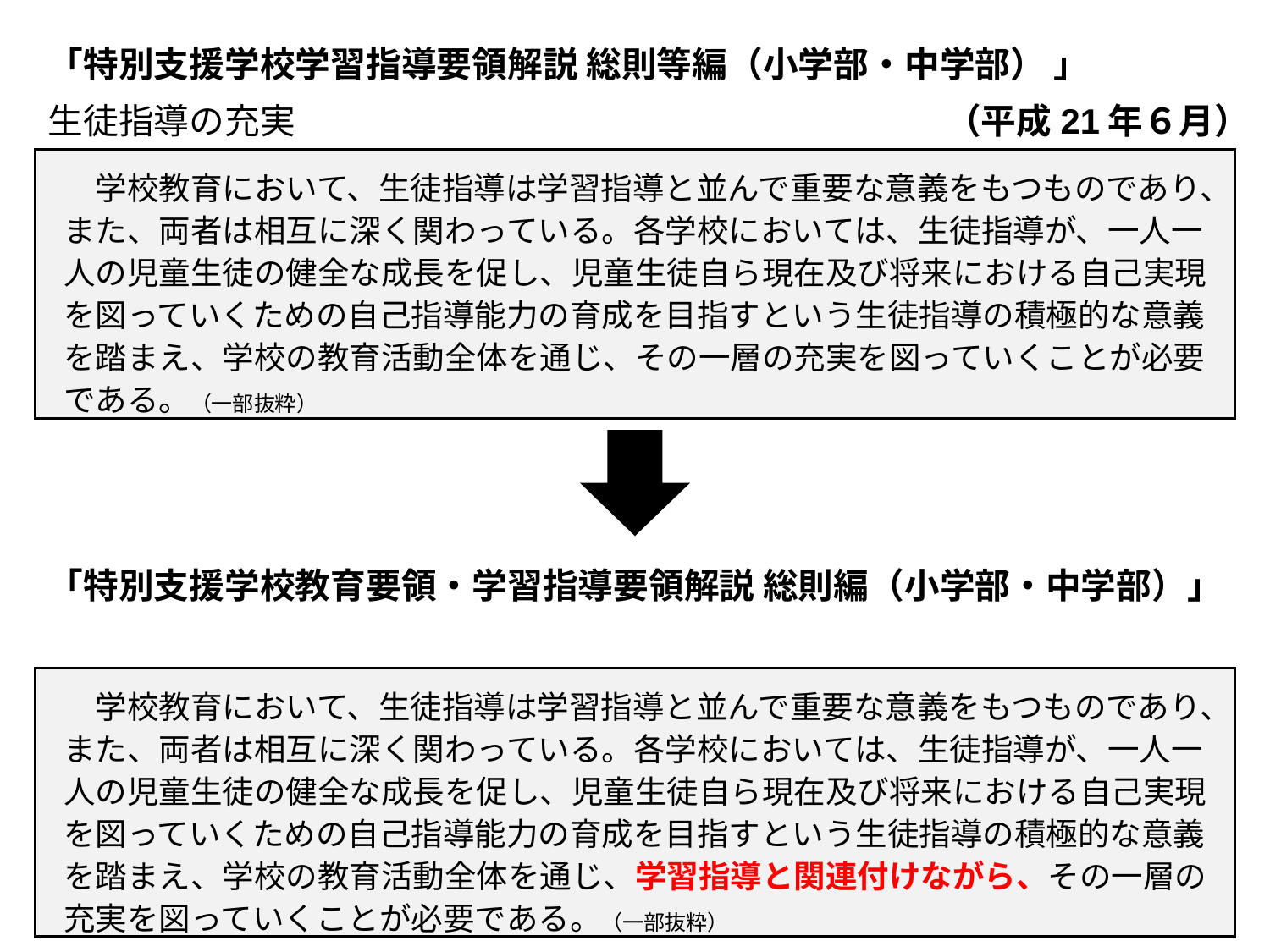

「特別支援学校学習指導要領解説 総則等編（小学部・中学部） 」
　生徒指導の充実　　　　　　　　　　　　　　　　　　　　　　（平成21年６月）
　学校教育において、生徒指導は学習指導と並んで重要な意義をもつものであり、また、両者は相互に深く関わっている。各学校においては、生徒指導が、一人一人の児童生徒の健全な成長を促し、児童生徒自ら現在及び将来における自己実現を図っていくための自己指導能力の育成を目指すという生徒指導の積極的な意義を踏まえ、学校の教育活動全体を通じ、その一層の充実を図っていくことが必要である。（一部抜粋）

　「特別支援学校教育要領・学習指導要領解説 総則編（小学部・中学部）」
　生徒指導の充実　　　　　　　　　　　　　　　　　　（平成30年３月）
　学校教育において、生徒指導は学習指導と並んで重要な意義をもつものであり、また、両者は相互に深く関わっている。各学校においては、生徒指導が、一人一人の児童生徒の健全な成長を促し、児童生徒自ら現在及び将来における自己実現を図っていくための自己指導能力の育成を目指すという生徒指導の積極的な意義を踏まえ、学校の教育活動全体を通じ、学習指導と関連付けながら、その一層の充実を図っていくことが必要である。（一部抜粋）
　学校教育において、生徒指導は学習指導と並んで重要な意義をもつものであり、また、両者は相互に深く関わっている。各学校においては、生徒指導が、一人一人の児童生徒の健全な成長を促し、児童生徒自ら現在及び将来における自己実現を図っていくための自己指導能力の育成を目指すという生徒指導の積極的な意義を踏まえ、学校の教育活動全体を通じ、学習指導と関連付けながら、その一層の充実を図っていくことが必要である。（一部抜粋）